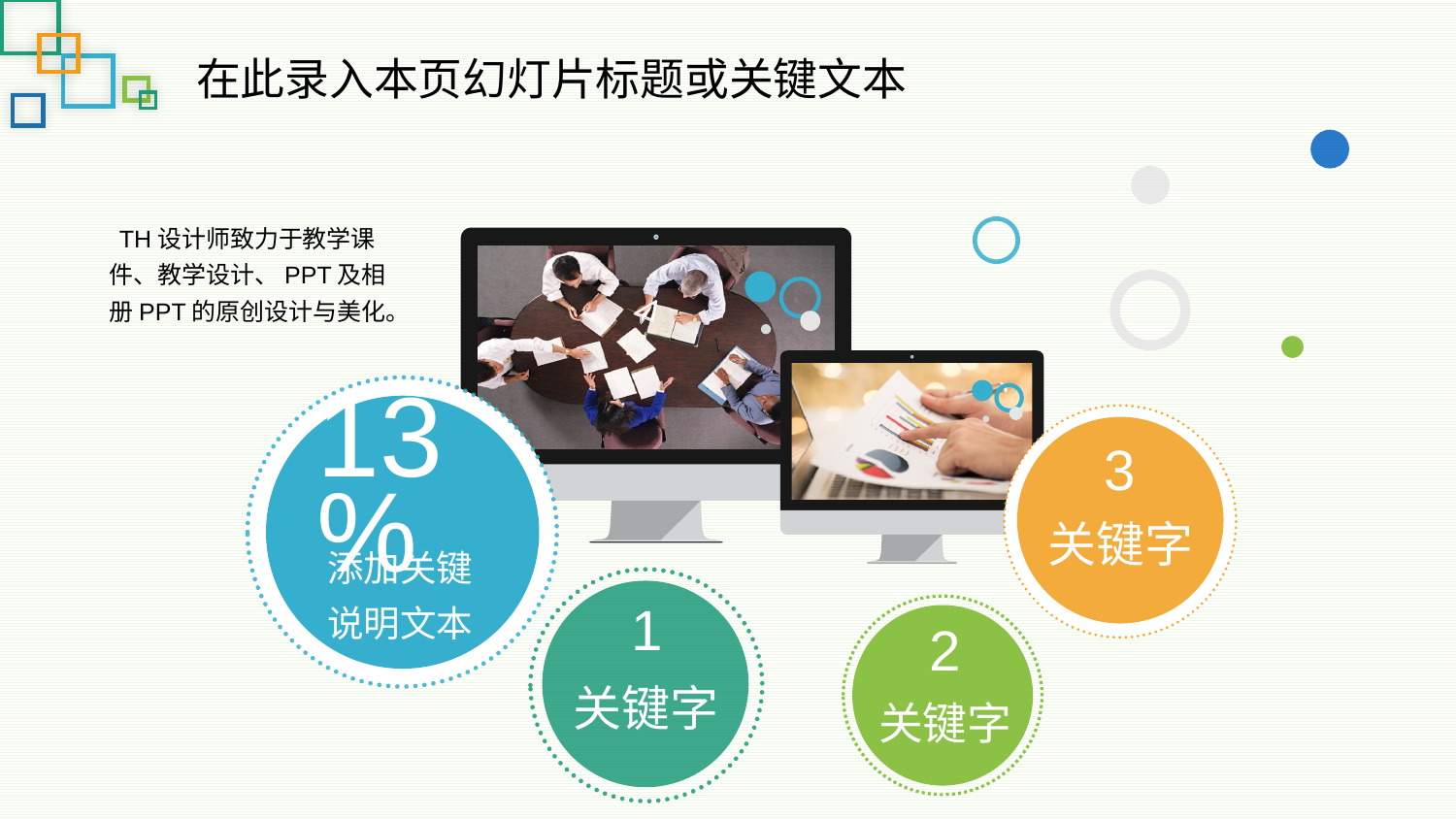

在此录入本页幻灯片标题或关键文本

TH设计师致力于教学课件、教学设计、PPT及相册PPT的原创设计与美化。

13%
添加关键
说明文本

3
关键字

1
关键字

2
关键字